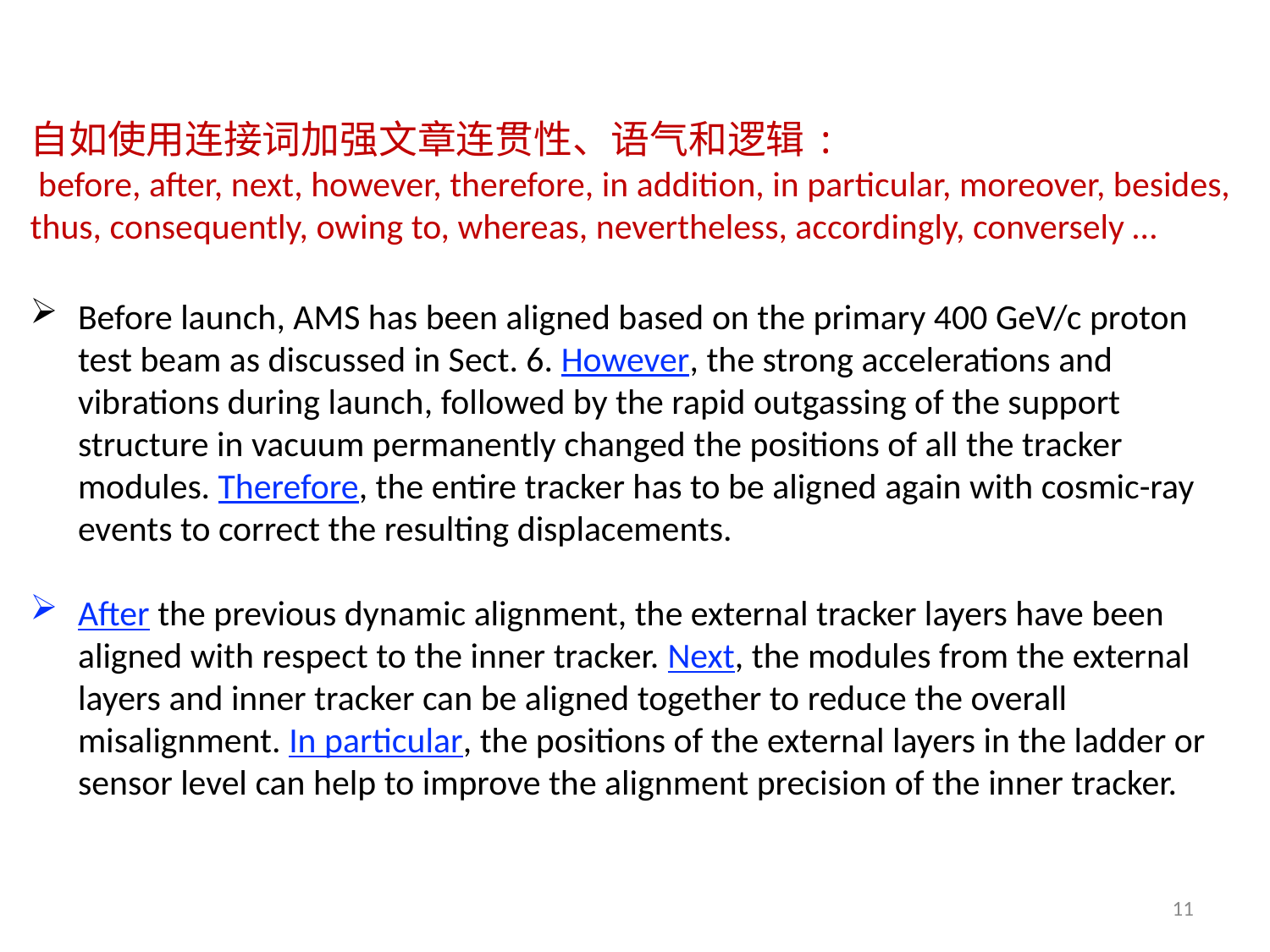

自如使用连接词加强文章连贯性、语气和逻辑:
 before, after, next, however, therefore, in addition, in particular, moreover, besides, thus, consequently, owing to, whereas, nevertheless, accordingly, conversely …

Before launch, AMS has been aligned based on the primary 400 GeV/c proton test beam as discussed in Sect. 6. However, the strong accelerations and vibrations during launch, followed by the rapid outgassing of the support structure in vacuum permanently changed the positions of all the tracker modules. Therefore, the entire tracker has to be aligned again with cosmic-ray events to correct the resulting displacements.

After the previous dynamic alignment, the external tracker layers have been aligned with respect to the inner tracker. Next, the modules from the external layers and inner tracker can be aligned together to reduce the overall misalignment. In particular, the positions of the external layers in the ladder or sensor level can help to improve the alignment precision of the inner tracker.

11